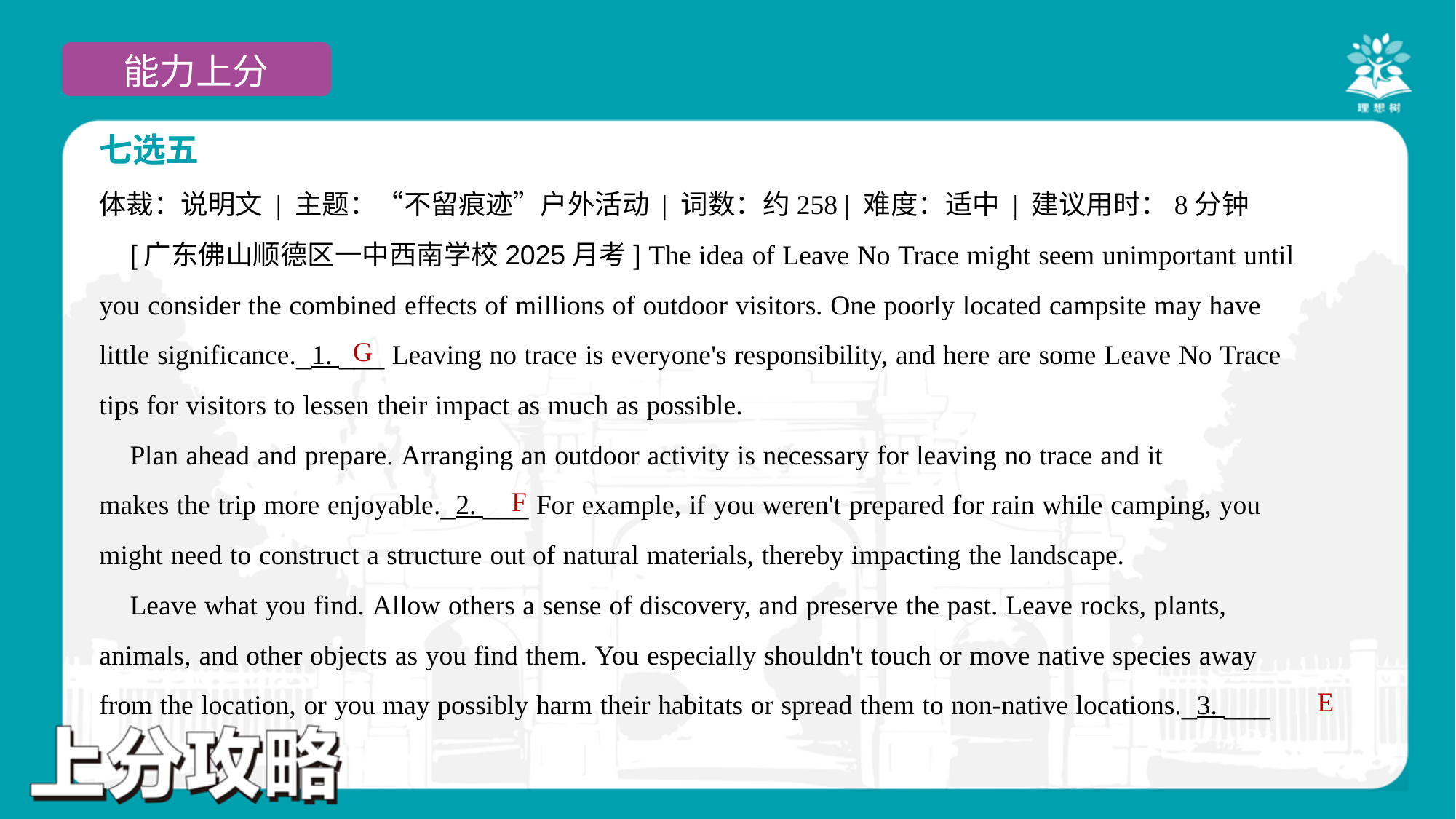

七选五
体裁：说明文 | 主题：“不留痕迹”户外活动 | 词数：约258 | 难度：适中 | 建议用时：8分钟
    [广东佛山顺德区一中西南学校2025月考] The idea of Leave No Trace might seem unimportant until
you consider the combined effects of millions of outdoor visitors. One poorly located campsite may have
little significance._1. ___ Leaving no trace is everyone's responsibility, and here are some Leave No Trace
tips for visitors to lessen their impact as much as possible.
    Plan ahead and prepare. Arranging an outdoor activity is necessary for leaving no trace and it
makes the trip more enjoyable._2. ___ For example, if you weren't prepared for rain while camping, you
might need to construct a structure out of natural materials, thereby impacting the landscape.
    Leave what you find. Allow others a sense of discovery, and preserve the past. Leave rocks, plants,
animals, and other objects as you find them. You especially shouldn't touch or move native species away
from the location, or you may possibly harm their habitats or spread them to non-native locations._3. ___

G
F
E